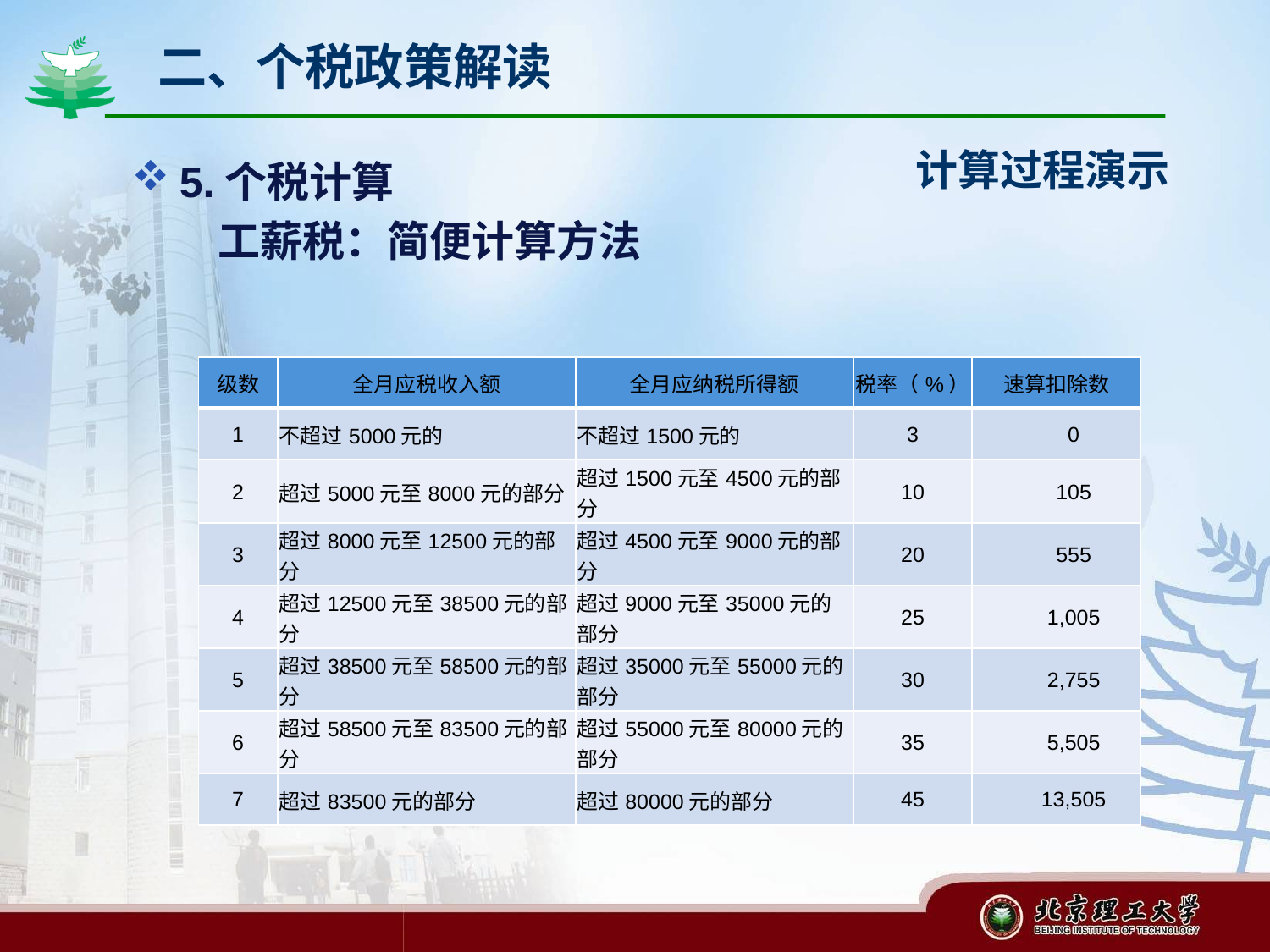

# 二、个税政策解读
计算过程演示
5.个税计算
        工薪税：简便计算方法

| 级数 | 全月应税收入额 | 全月应纳税所得额 | 税率（%） | 速算扣除数 |
| --- | --- | --- | --- | --- |
| 1 | 不超过5000元的 | 不超过1500元的 | 3 | 0 |
| 2 | 超过5000元至8000元的部分 | 超过1500元至4500元的部分 | 10 | 105 |
| 3 | 超过8000元至12500元的部分 | 超过4500元至9000元的部分 | 20 | 555 |
| 4 | 超过12500元至38500元的部分 | 超过9000元至35000元的部分 | 25 | 1,005 |
| 5 | 超过38500元至58500元的部分 | 超过35000元至55000元的部分 | 30 | 2,755 |
| 6 | 超过58500元至83500元的部分 | 超过55000元至80000元的部分 | 35 | 5,505 |
| 7 | 超过83500元的部分 | 超过80000元的部分 | 45 | 13,505 |